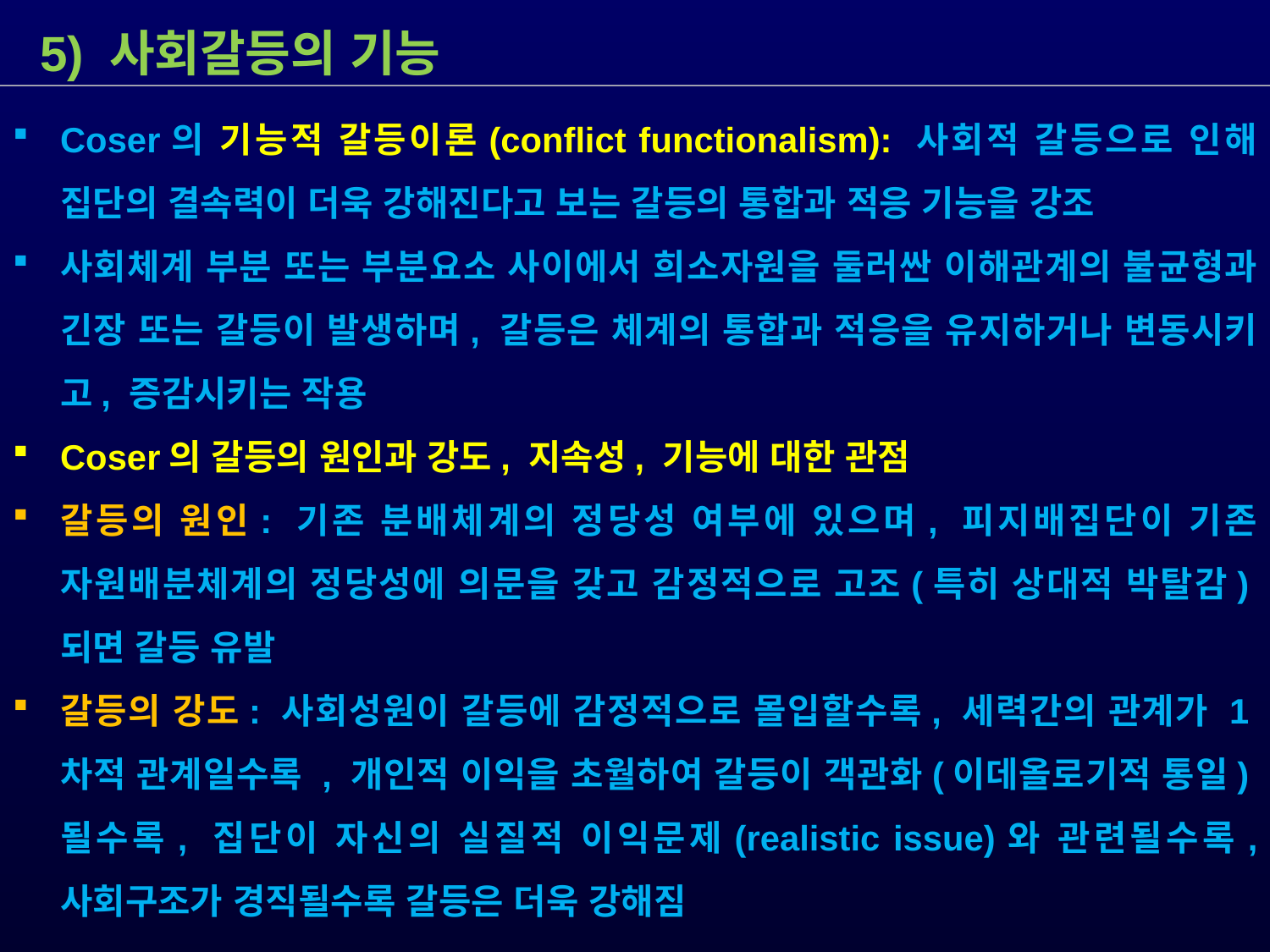

5) 사회갈등의 기능

Coser의 기능적 갈등이론(conflict functionalism): 사회적 갈등으로 인해 집단의 결속력이 더욱 강해진다고 보는 갈등의 통합과 적응 기능을 강조
사회체계 부분 또는 부분요소 사이에서 희소자원을 둘러싼 이해관계의 불균형과 긴장 또는 갈등이 발생하며, 갈등은 체계의 통합과 적응을 유지하거나 변동시키고, 증감시키는 작용
Coser의 갈등의 원인과 강도, 지속성, 기능에 대한 관점
갈등의 원인: 기존 분배체계의 정당성 여부에 있으며, 피지배집단이 기존 자원배분체계의 정당성에 의문을 갖고 감정적으로 고조(특히 상대적 박탈감)되면 갈등 유발
갈등의 강도: 사회성원이 갈등에 감정적으로 몰입할수록, 세력간의 관계가 1차적 관계일수록 , 개인적 이익을 초월하여 갈등이 객관화(이데올로기적 통일)될수록, 집단이 자신의 실질적 이익문제(realistic issue)와 관련될수록, 사회구조가 경직될수록 갈등은 더욱 강해짐